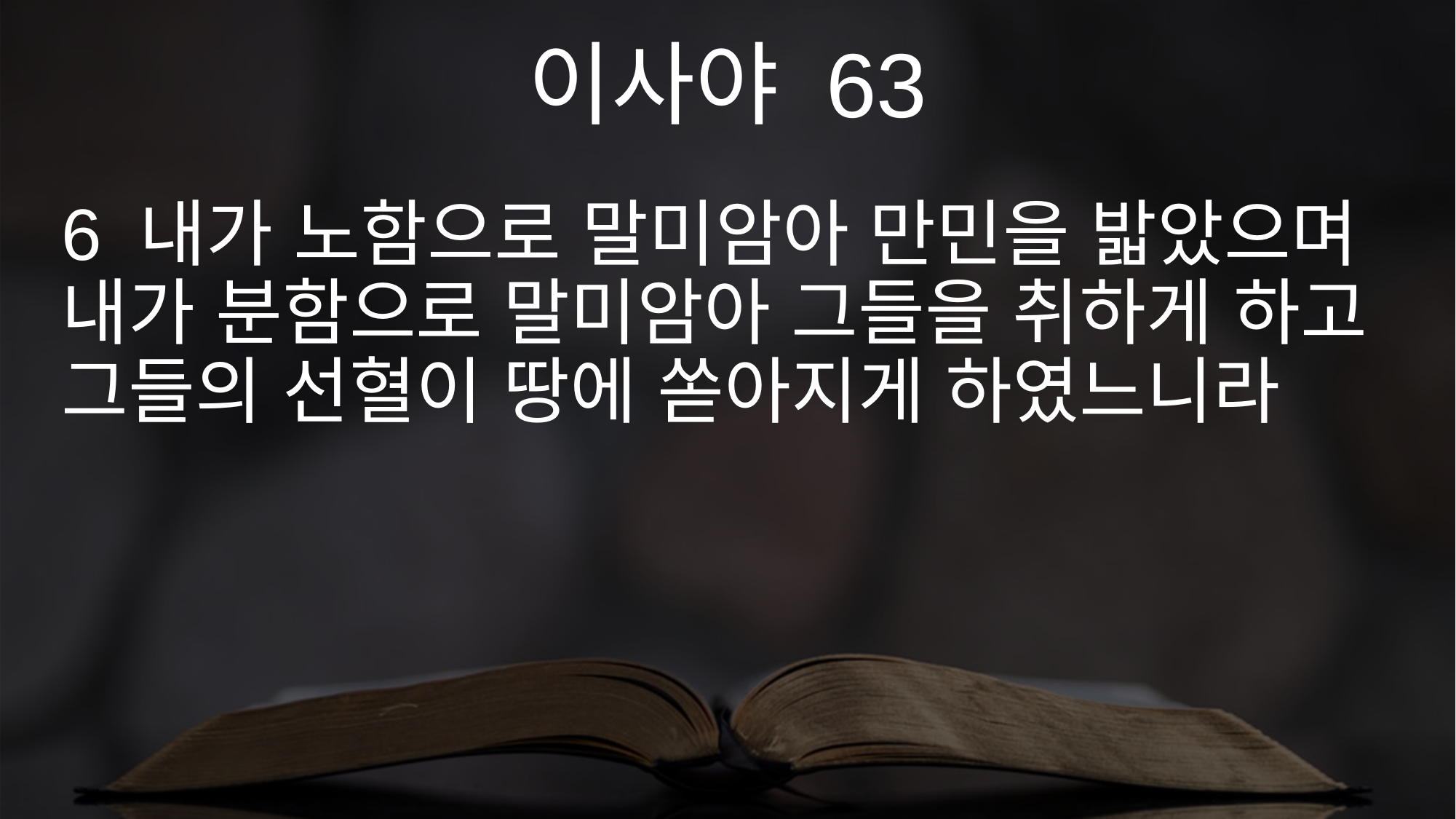

이사야 63
6 내가 노함으로 말미암아 만민을 밟았으며 내가 분함으로 말미암아 그들을 취하게 하고 그들의 선혈이 땅에 쏟아지게 하였느니라